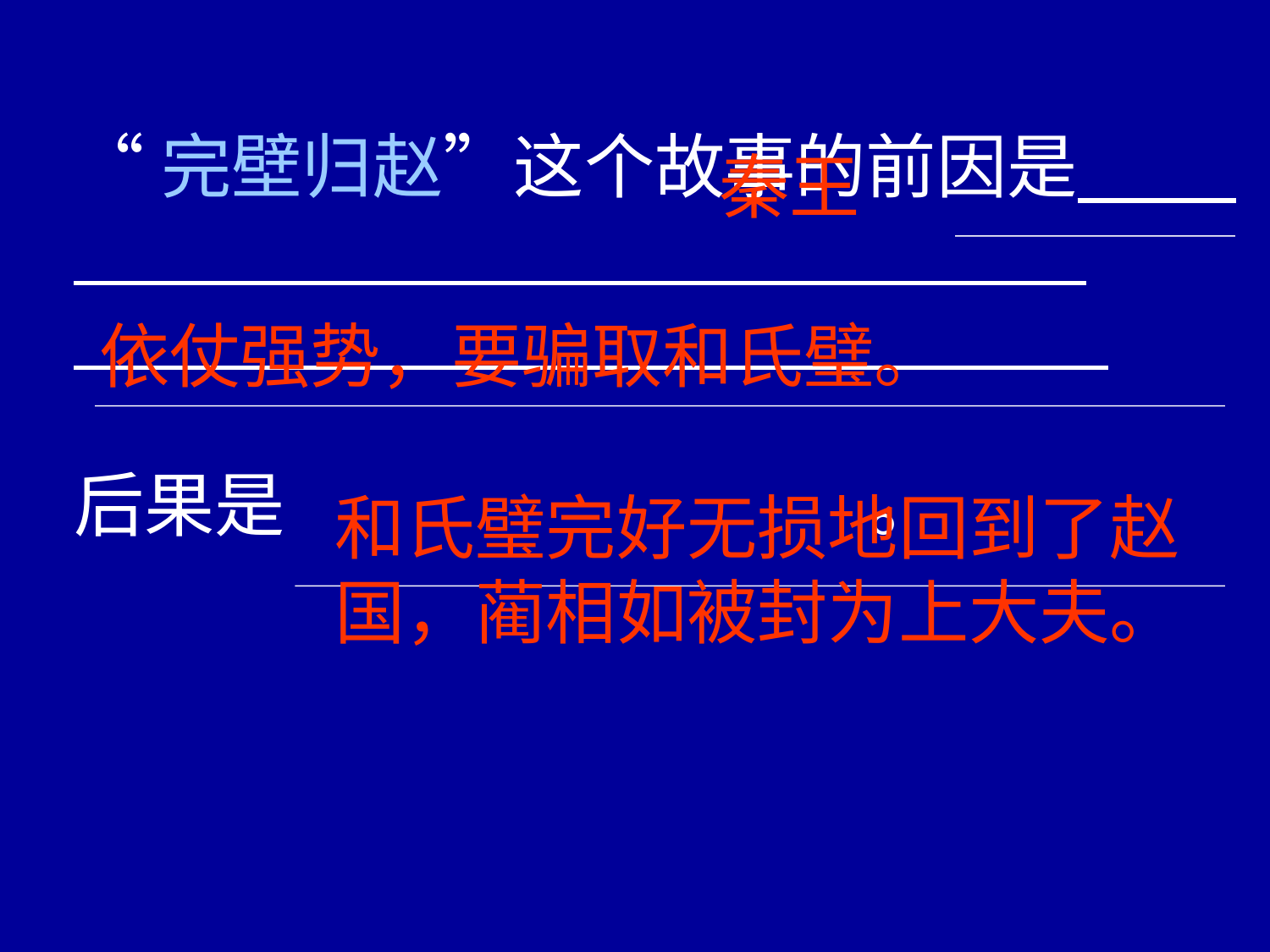

“完壁归赵”这个故事的前因是

后果是                                     。
                                      秦王

依仗强势，要骗取和氏璧。

和氏璧完好无损地回到了赵国，蔺相如被封为上大夫。